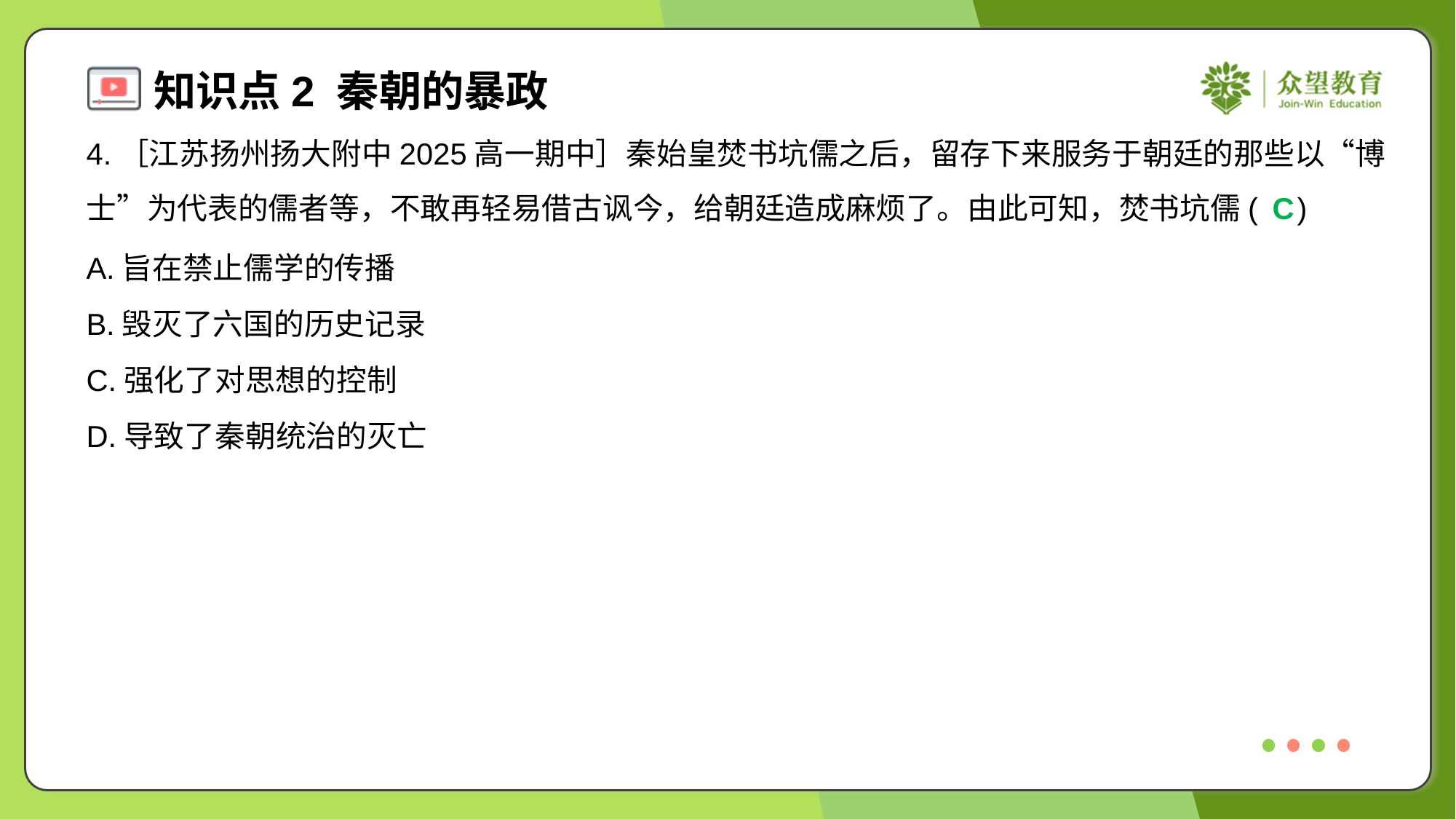

4.［江苏扬州扬大附中2025高一期中］秦始皇焚书坑儒之后，留存下来服务于朝廷的那些以“博
士”为代表的儒者等，不敢再轻易借古讽今，给朝廷造成麻烦了。由此可知，焚书坑儒(     )
C
A.旨在禁止儒学的传播
B.毁灭了六国的历史记录
C.强化了对思想的控制
D.导致了秦朝统治的灭亡